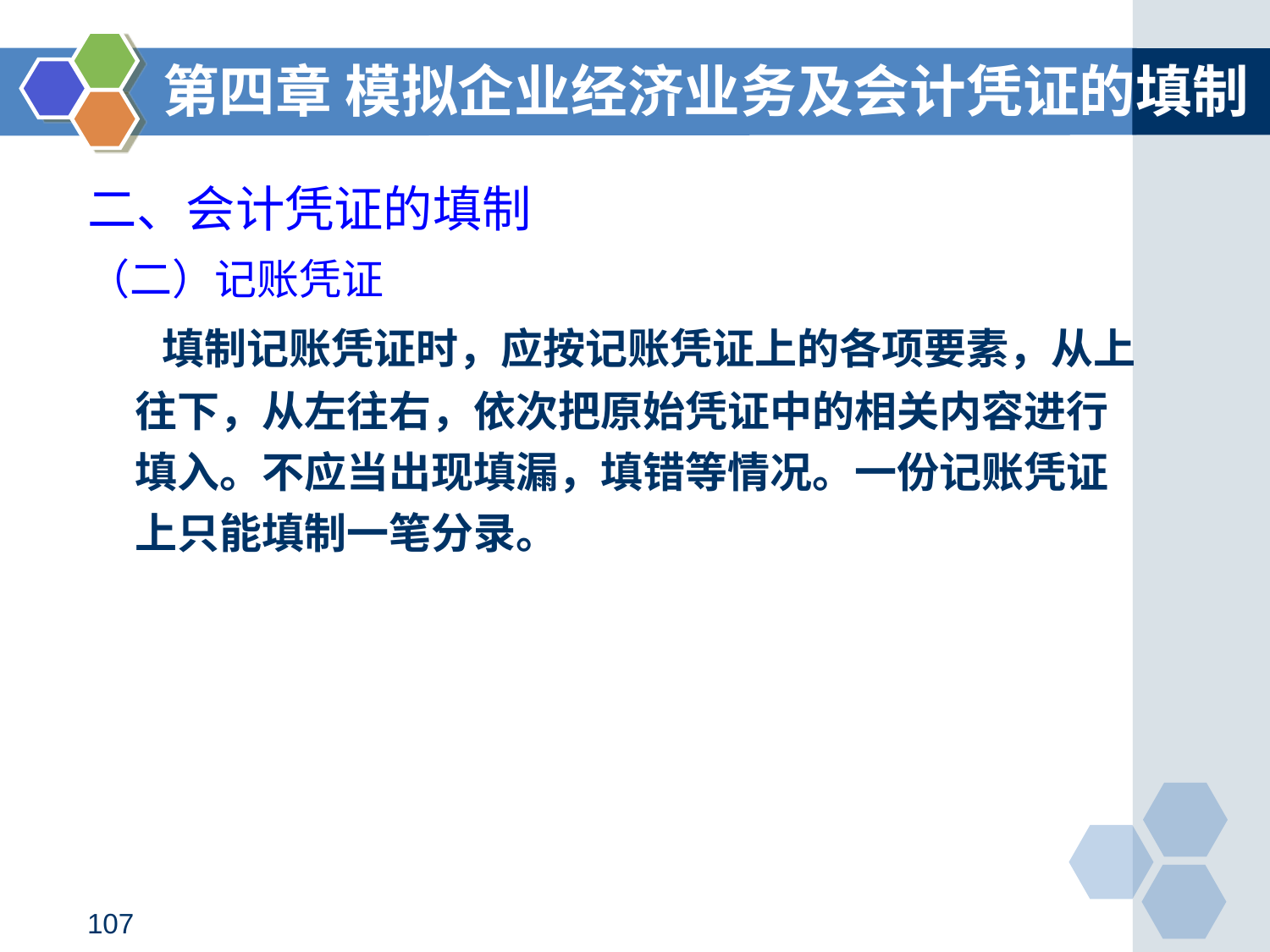

第四章 模拟企业经济业务及会计凭证的填制
二、会计凭证的填制
（二）记账凭证
      填制记账凭证时，应按记账凭证上的各项要素，从上往下，从左往右，依次把原始凭证中的相关内容进行填入。不应当出现填漏，填错等情况。一份记账凭证上只能填制一笔分录。